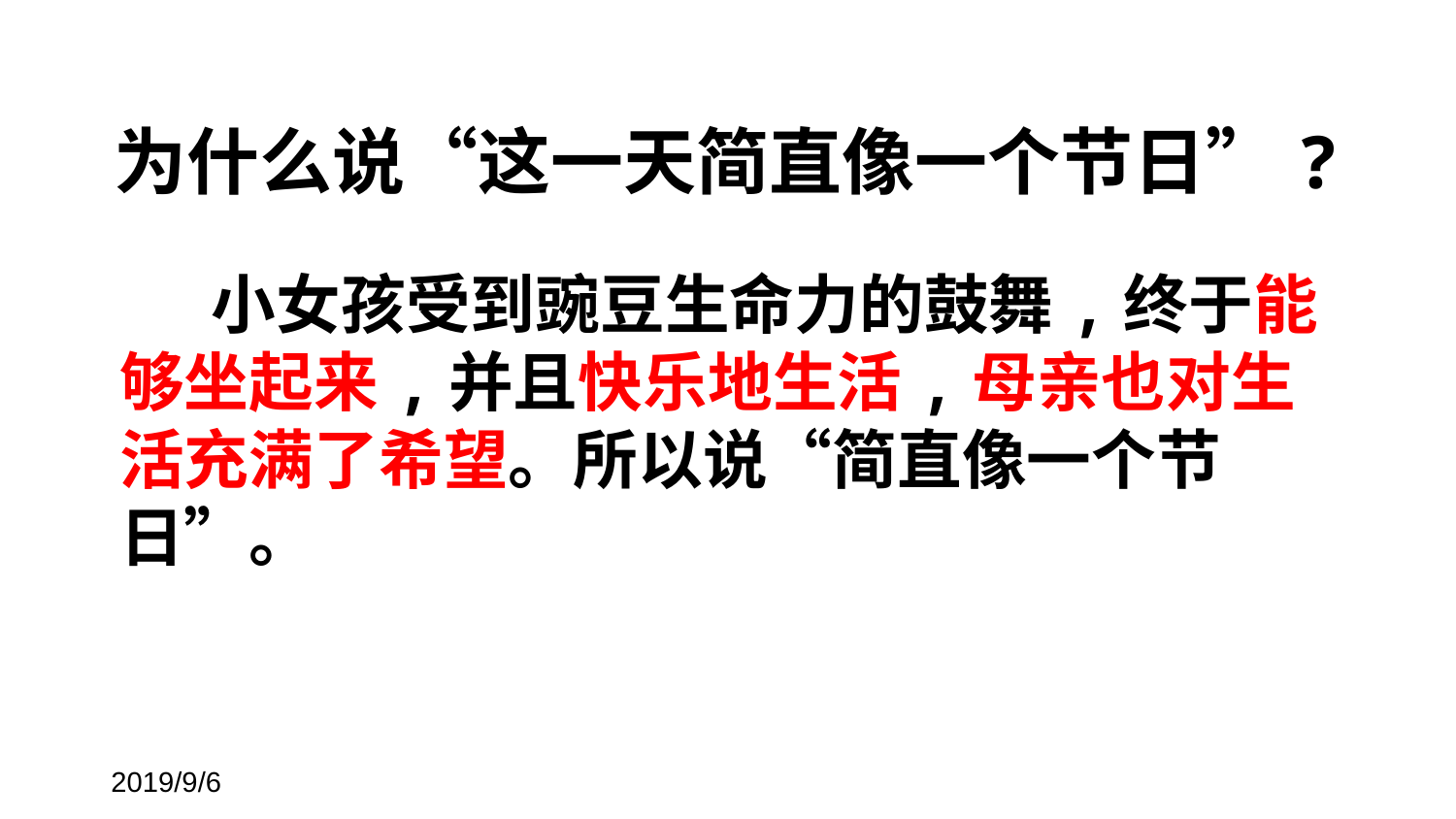

为什么说“这一天简直像一个节日”?
   小女孩受到豌豆生命力的鼓舞,终于能够坐起来,并且快乐地生活,母亲也对生活充满了希望。所以说“简直像一个节日”。
2019/9/6
33